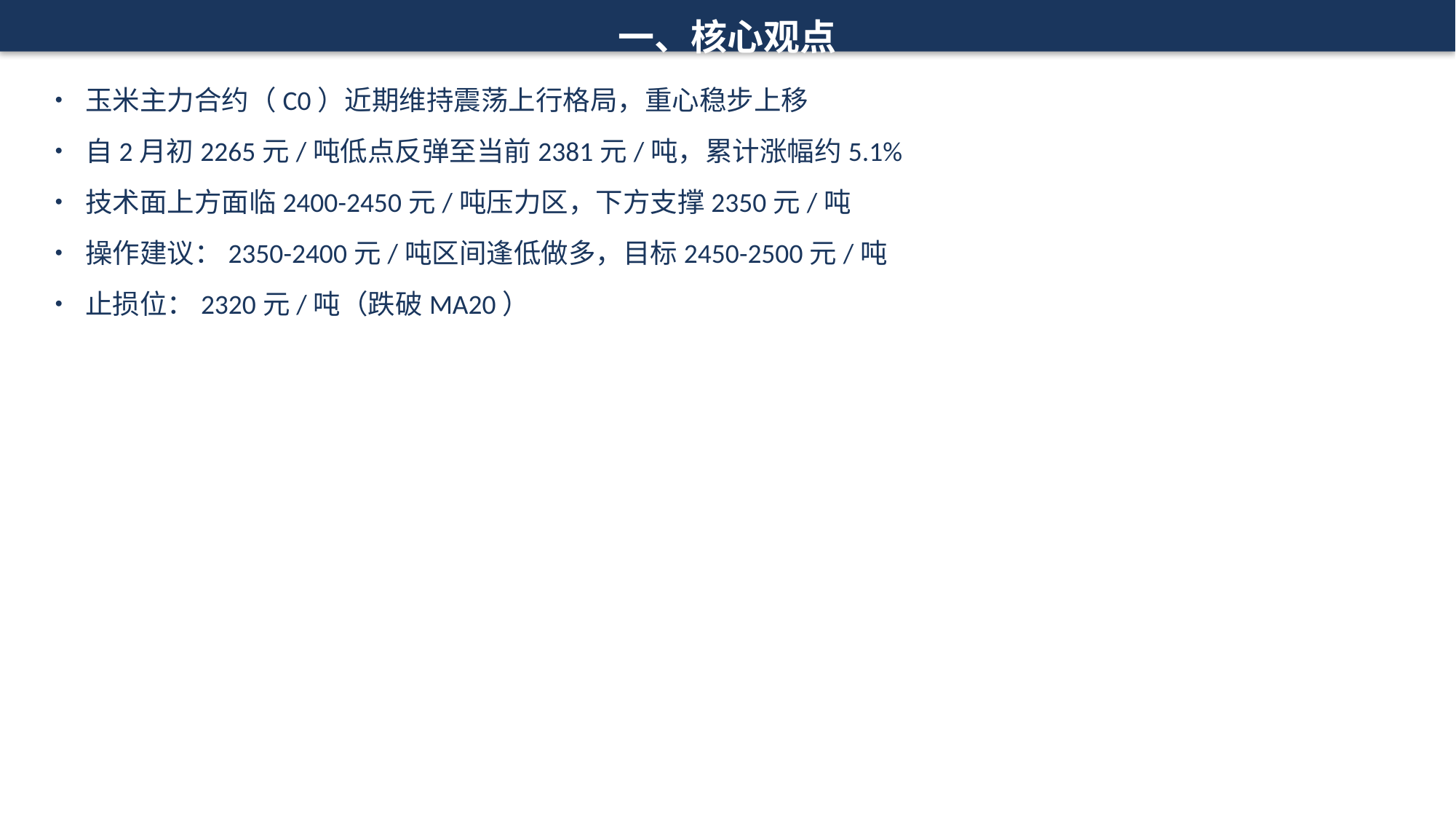

一、核心观点
• 玉米主力合约（C0）近期维持震荡上行格局，重心稳步上移
• 自2月初2265元/吨低点反弹至当前2381元/吨，累计涨幅约5.1%
• 技术面上方面临2400-2450元/吨压力区，下方支撑2350元/吨
• 操作建议：2350-2400元/吨区间逢低做多，目标2450-2500元/吨
• 止损位：2320元/吨（跌破MA20）